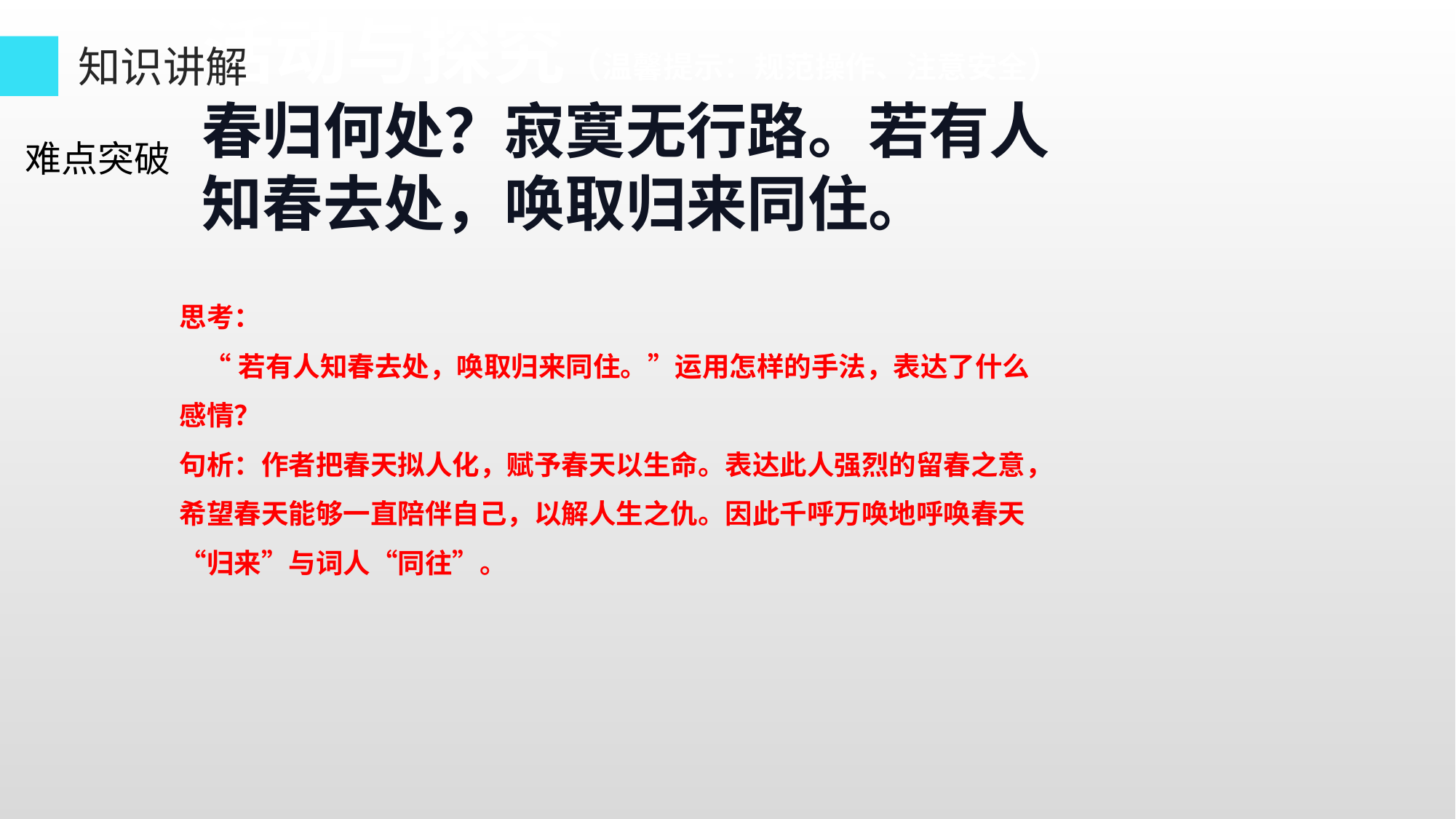

活动与探究（温馨提示：规范操作、注意安全）
春归何处？寂寞无行路。若有人知春去处，唤取归来同住。
知识讲解

难点突破
思考：
    “若有人知春去处，唤取归来同住。”运用怎样的手法，表达了什么感情？
句析：作者把春天拟人化，赋予春天以生命。表达此人强烈的留春之意，希望春天能够一直陪伴自己，以解人生之仇。因此千呼万唤地呼唤春天“归来”与词人“同往”。